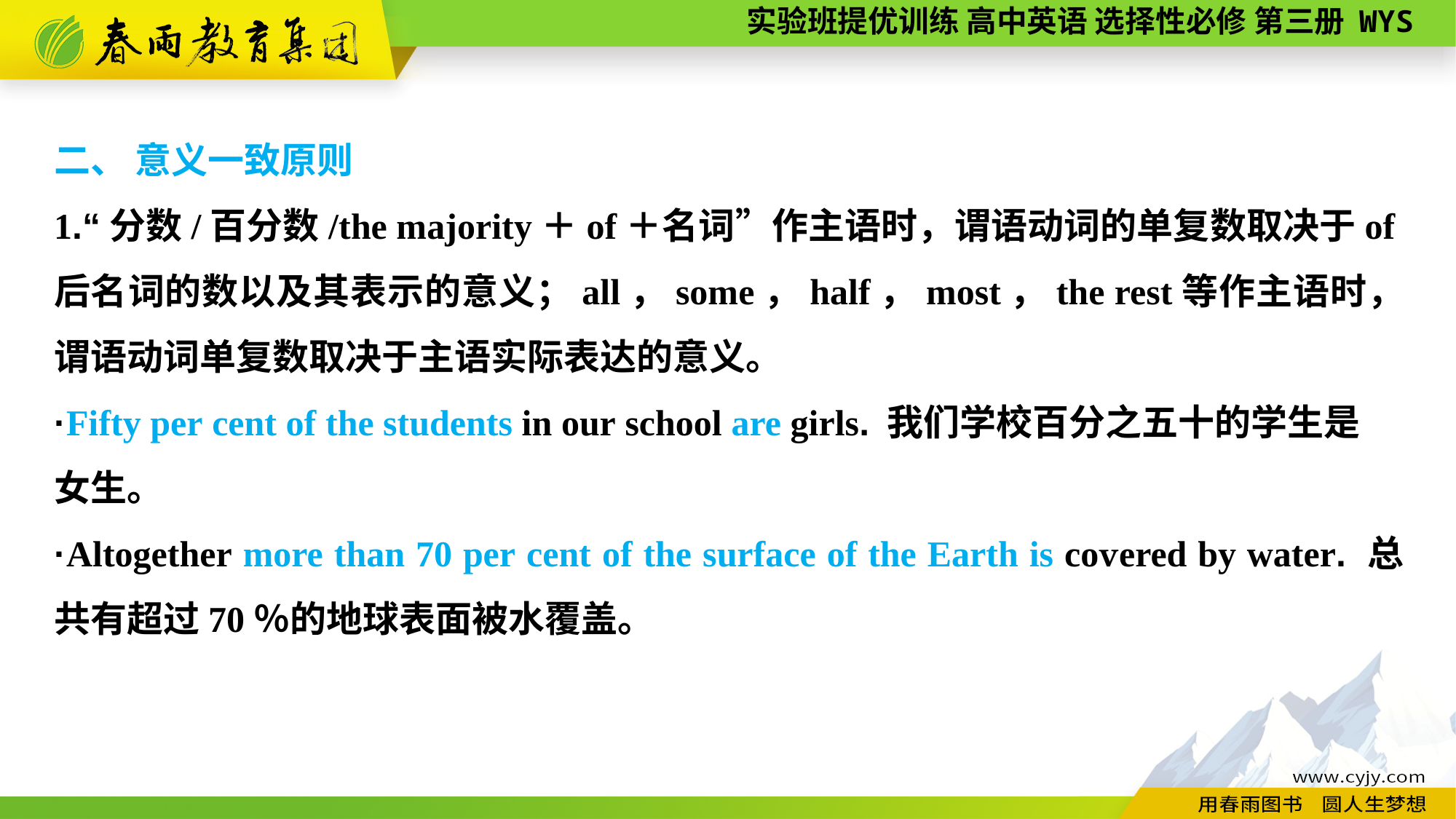

二、 意义一致原则
1.“分数/百分数/the majority＋of＋名词”作主语时，谓语动词的单复数取决于of后名词的数以及其表示的意义；all，some，half，most，the rest等作主语时，谓语动词单复数取决于主语实际表达的意义。
·Fifty per cent of the students in our school are girls. 我们学校百分之五十的学生是
女生。
·Altogether more than 70 per cent of the surface of the Earth is covered by water. 总共有超过70％的地球表面被水覆盖。